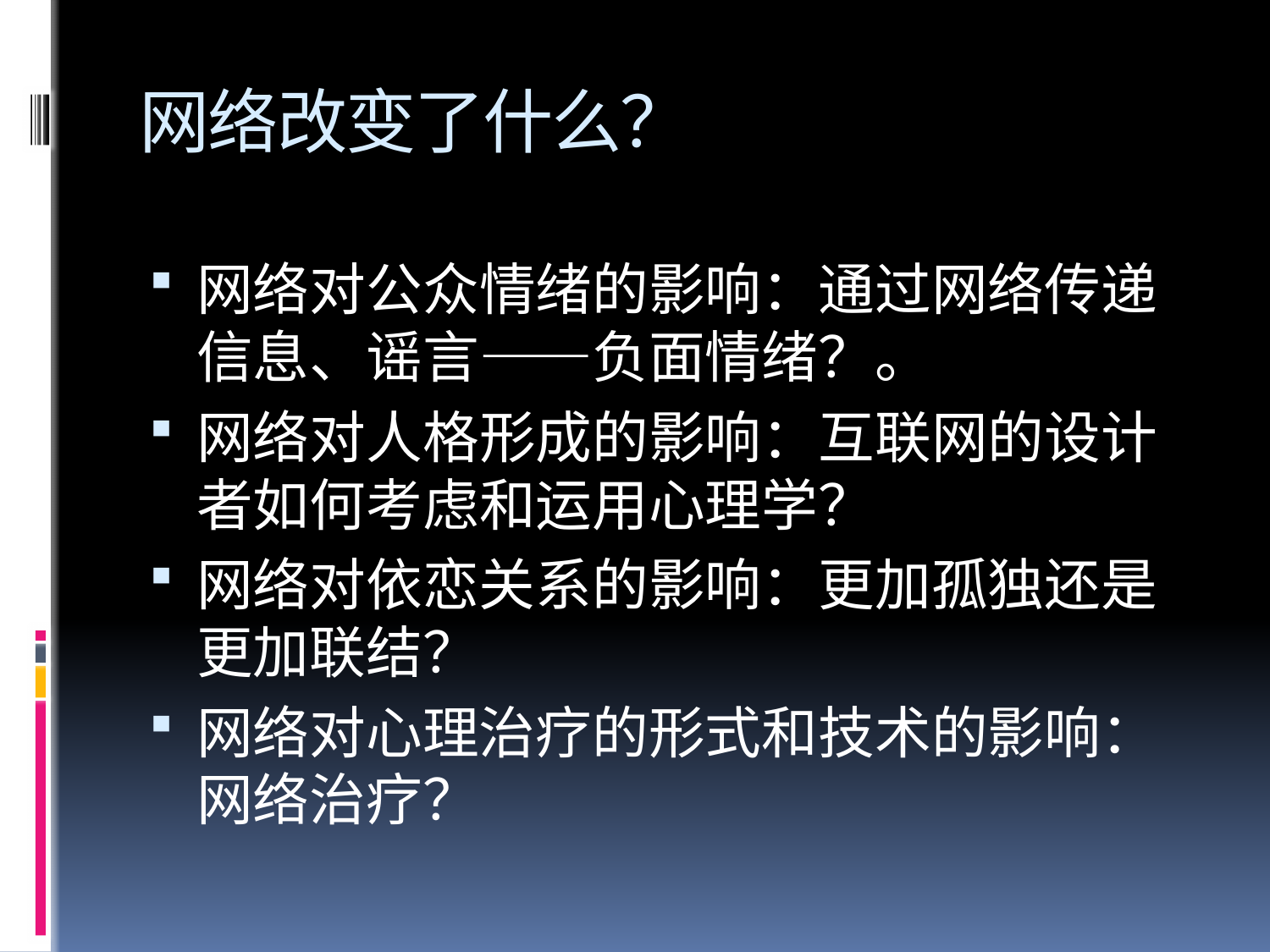

# 网络改变了什么？
网络对公众情绪的影响：通过网络传递信息、谣言——负面情绪？。
网络对人格形成的影响：互联网的设计者如何考虑和运用心理学？
网络对依恋关系的影响：更加孤独还是更加联结？
网络对心理治疗的形式和技术的影响：网络治疗？